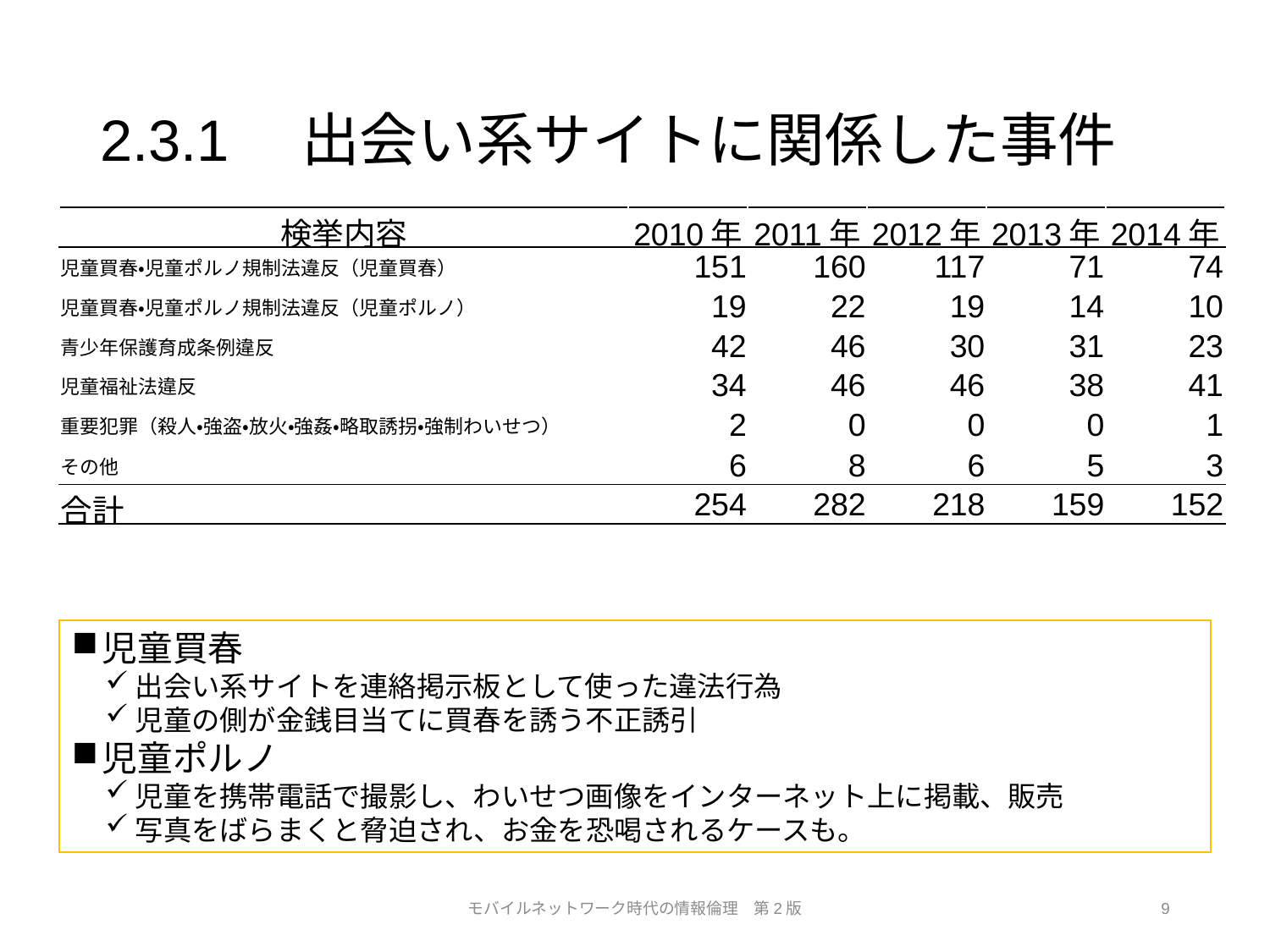

# 2.3.1　出会い系サイトに関係した事件
| 検挙内容 | 2010年 | 2011年 | 2012年 | 2013年 | 2014年 |
| --- | --- | --- | --- | --- | --- |
| 児童買春・児童ポルノ規制法違反（児童買春） | 151 | 160 | 117 | 71 | 74 |
| 児童買春・児童ポルノ規制法違反（児童ポルノ） | 19 | 22 | 19 | 14 | 10 |
| 青少年保護育成条例違反 | 42 | 46 | 30 | 31 | 23 |
| 児童福祉法違反 | 34 | 46 | 46 | 38 | 41 |
| 重要犯罪（殺人・強盗・放火・強姦・略取誘拐・強制わいせつ） | 2 | 0 | 0 | 0 | 1 |
| その他 | 6 | 8 | 6 | 5 | 3 |
| 合計 | 254 | 282 | 218 | 159 | 152 |
児童買春
出会い系サイトを連絡掲示板として使った違法行為
児童の側が金銭目当てに買春を誘う不正誘引
児童ポルノ
児童を携帯電話で撮影し、わいせつ画像をインターネット上に掲載、販売
写真をばらまくと脅迫され、お金を恐喝されるケースも。
モバイルネットワーク時代の情報倫理　第2版
9